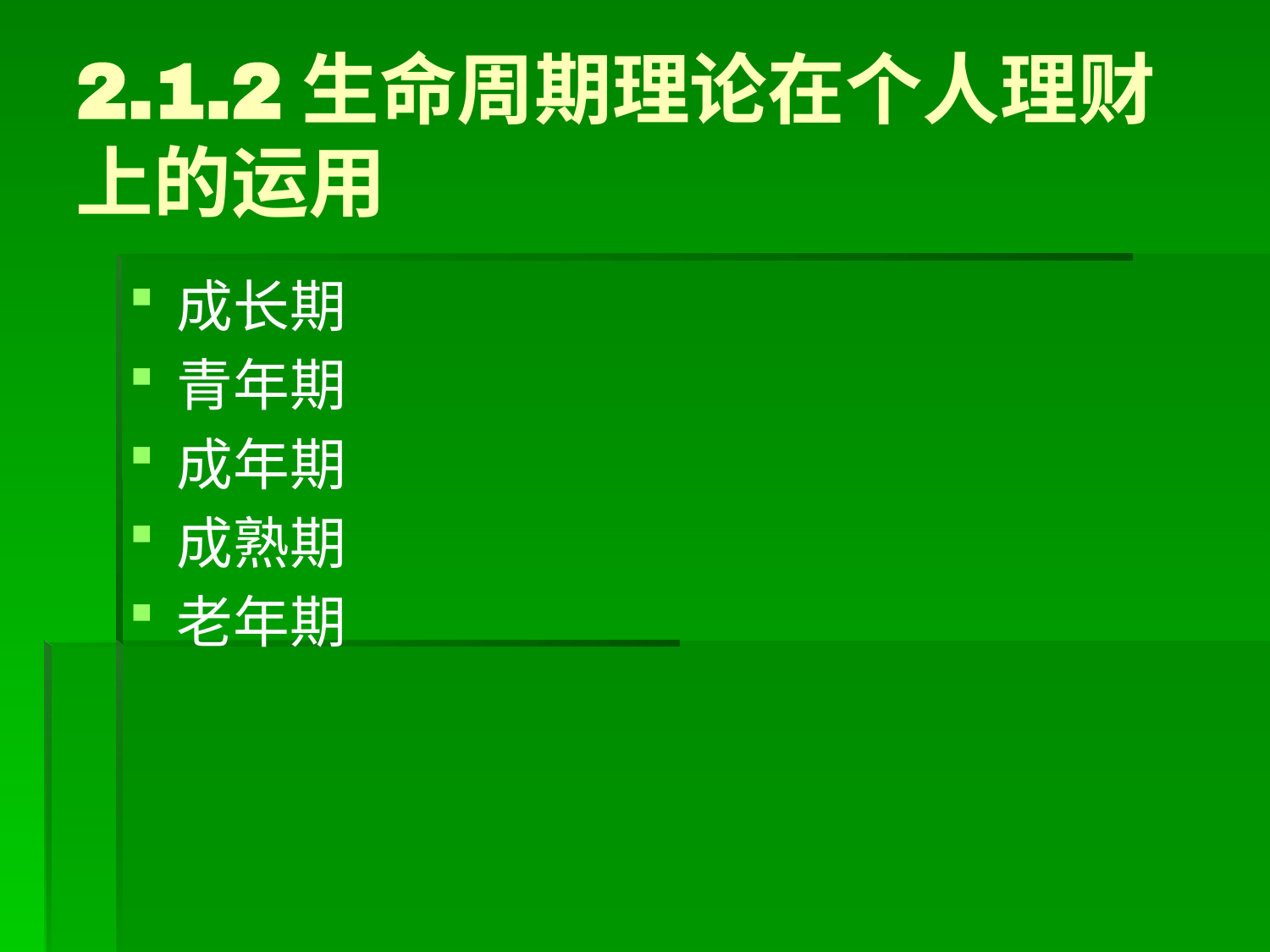

# 2.1.2生命周期理论在个人理财上的运用
成长期
青年期
成年期
成熟期
老年期